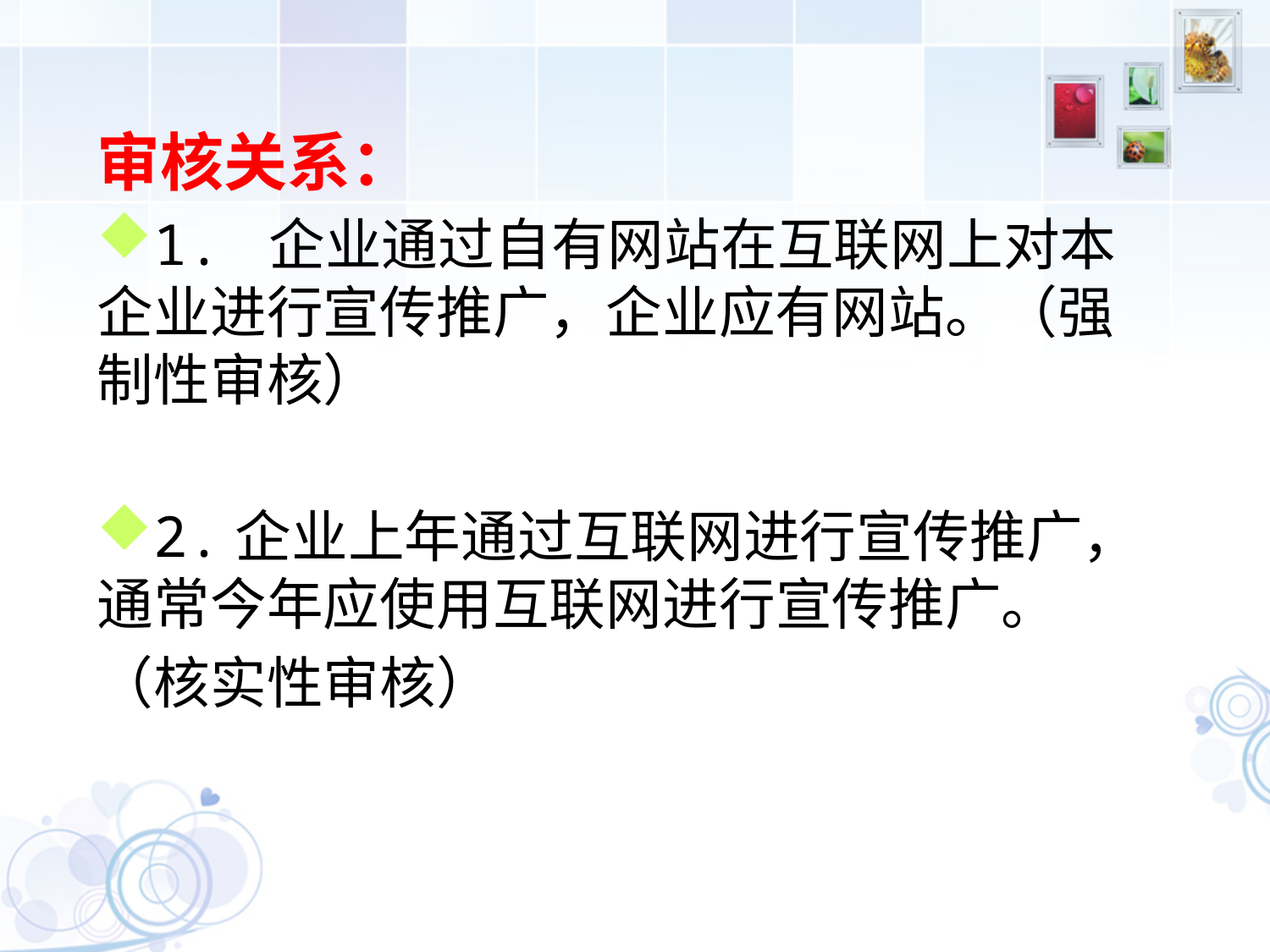

审核关系：
1. 企业通过自有网站在互联网上对本企业进行宣传推广，企业应有网站。（强制性审核）

2.企业上年通过互联网进行宣传推广，通常今年应使用互联网进行宣传推广。
（核实性审核）

信息化（609表）